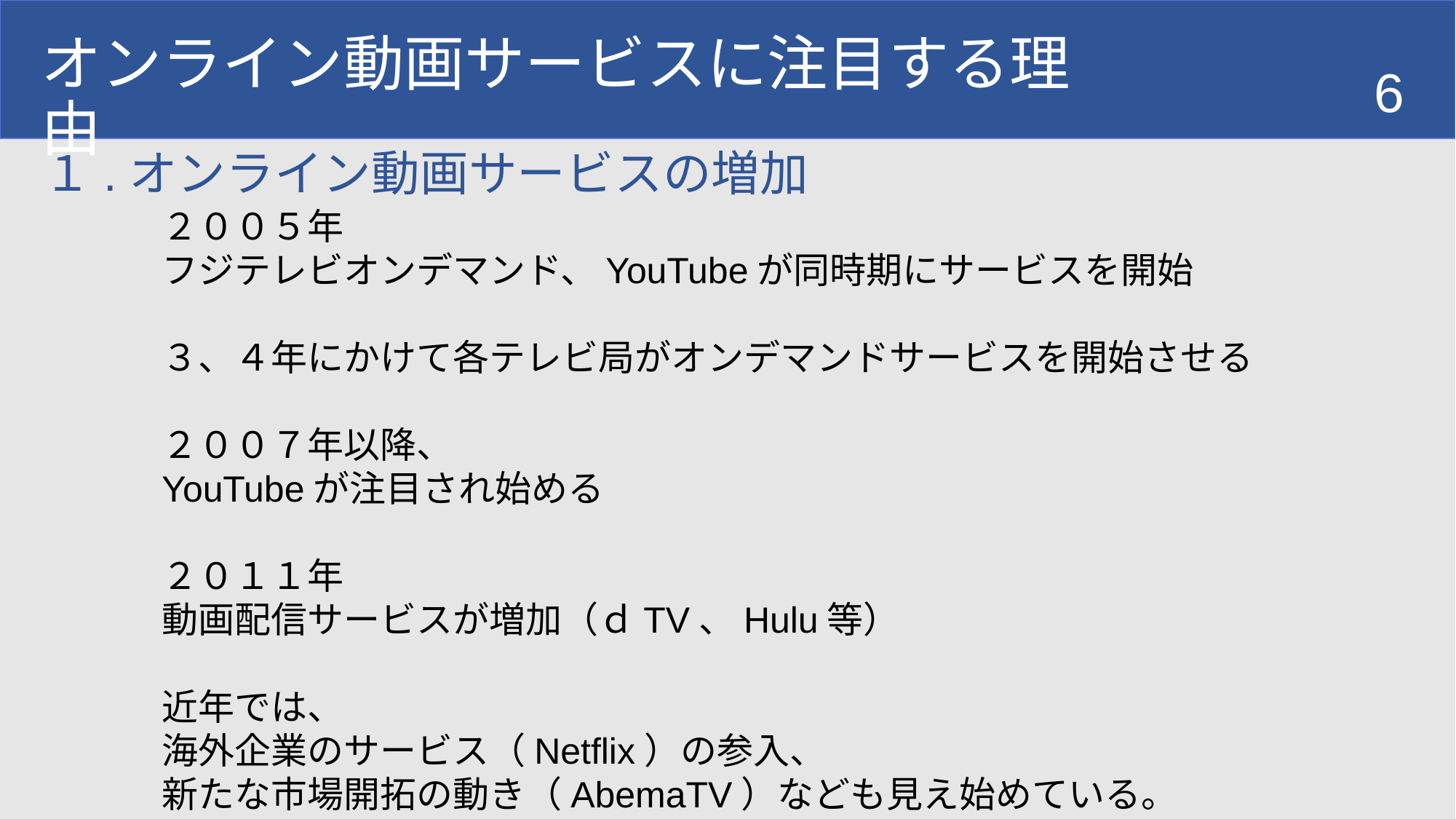

オンライン動画サービスに注目する理由
6
# １.オンライン動画サービスの増加
２００５年
フジテレビオンデマンド、YouTubeが同時期にサービスを開始

３、４年にかけて各テレビ局がオンデマンドサービスを開始させる

２００７年以降、
YouTubeが注目され始める

２０１１年
動画配信サービスが増加（ｄTV、Hulu等）

近年では、
海外企業のサービス（Netflix）の参入、
新たな市場開拓の動き（AbemaTV）なども見え始めている。